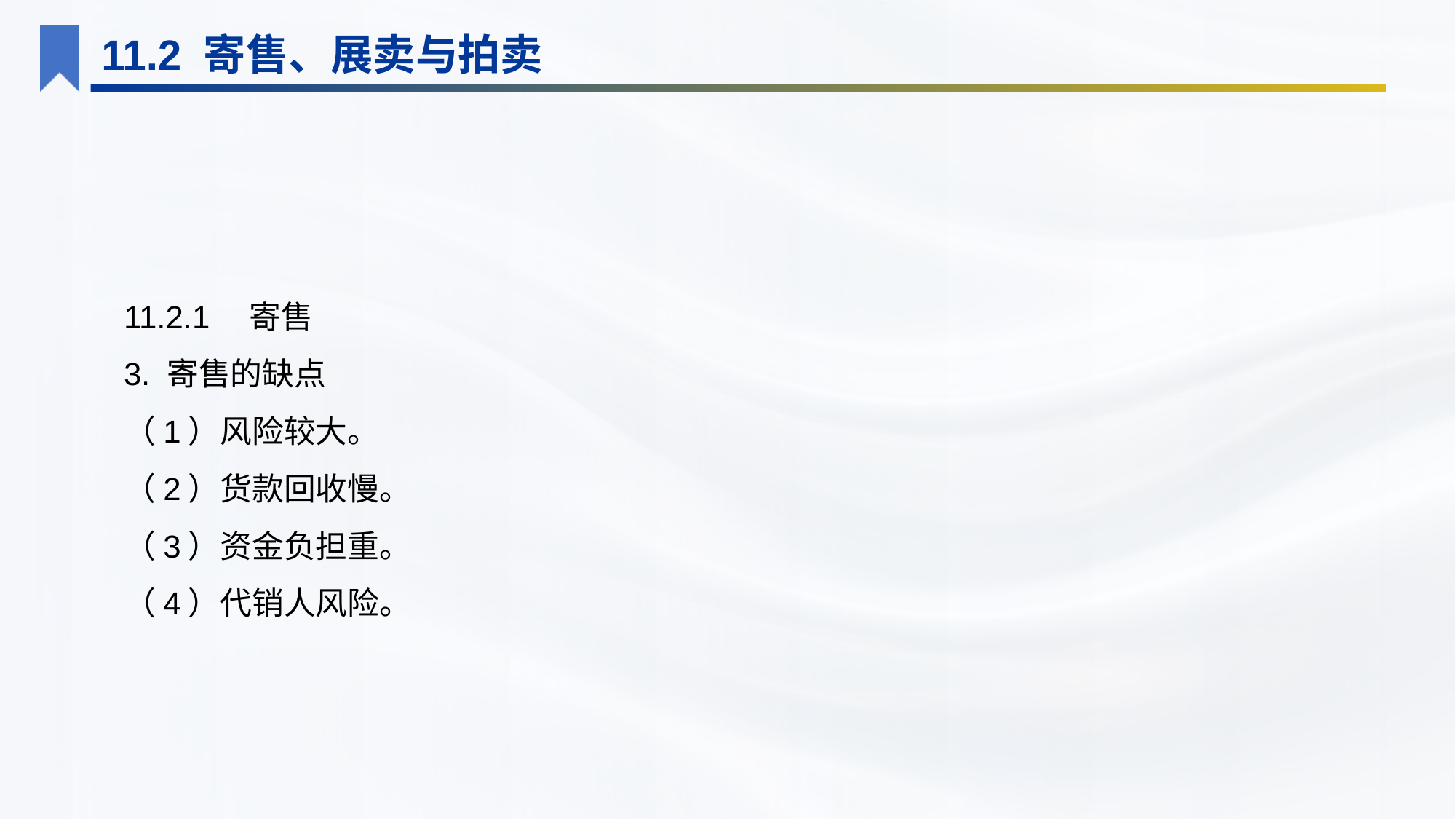

11.2 寄售、展卖与拍卖
11.2.1　寄售
3. 寄售的缺点
（1）风险较大。
（2）货款回收慢。
（3）资金负担重。
（4）代销人风险。